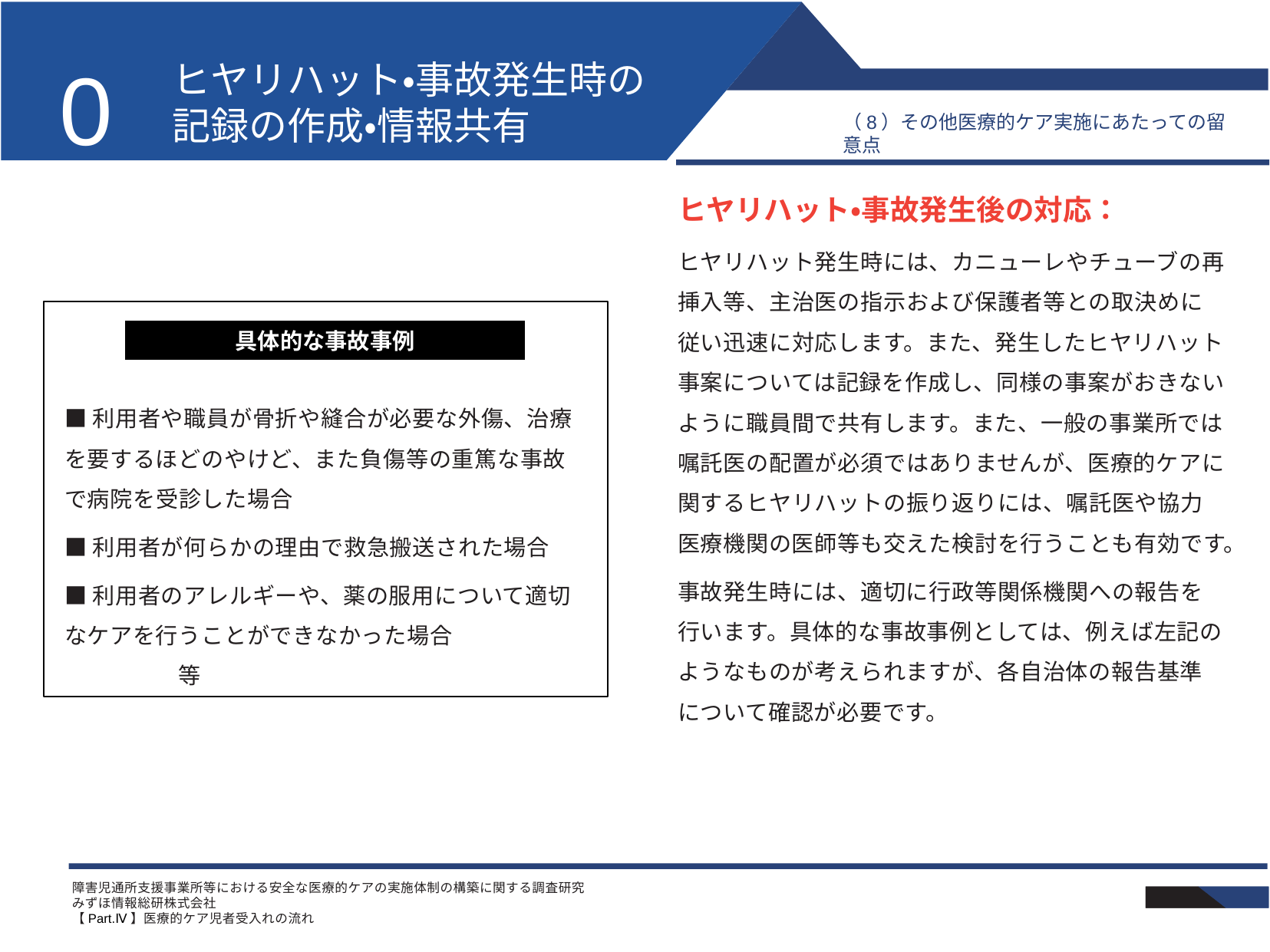

02
# ヒヤリハット・事故発生時の 記録の作成・情報共有
（8）その他医療的ケア実施にあたっての留意点

ヒヤリハット・事故発生後の対応：
ヒヤリハット発生時には、カニューレやチューブの再挿入等、主治医の指示および保護者等との取決めに従い迅速に対応します。また、発生したヒヤリハット事案については記録を作成し、同様の事案がおきないように職員間で共有します。また、一般の事業所では嘱託医の配置が必須ではありませんが、医療的ケアに関するヒヤリハットの振り返りには、嘱託医や協力医療機関の医師等も交えた検討を行うことも有効です。
事故発生時には、適切に行政等関係機関への報告を行います。具体的な事故事例としては、例えば左記のようなものが考えられますが、各自治体の報告基準について確認が必要です。

具体的な事故事例
■利用者や職員が骨折や縫合が必要な外傷、治療を要するほどのやけど、また負傷等の重篤な事故で病院を受診した場合
■利用者が何らかの理由で救急搬送された場合
■利用者のアレルギーや、薬の服用について適切なケアを行うことができなかった場合　　　　　　　　　　等

障害児通所支援事業所等における安全な医療的ケアの実施体制の構築に関する調査研究
みずほ情報総研株式会社
【Part.Ⅳ】医療的ケア児者受入れの流れ
67